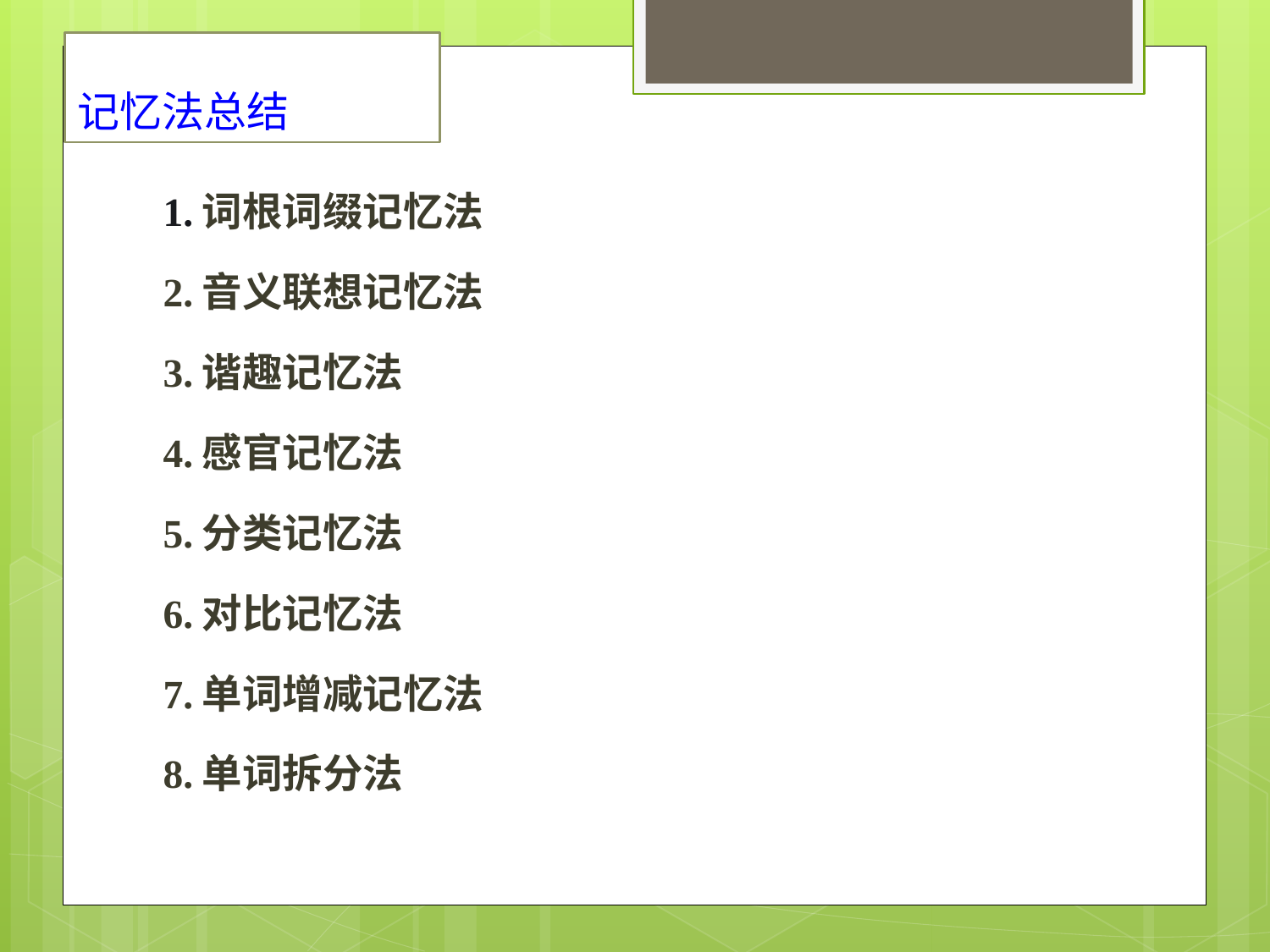

# 记忆法总结
1.词根词缀记忆法
2.音义联想记忆法
3.谐趣记忆法
4.感官记忆法
5.分类记忆法
6.对比记忆法
7.单词增减记忆法
8.单词拆分法